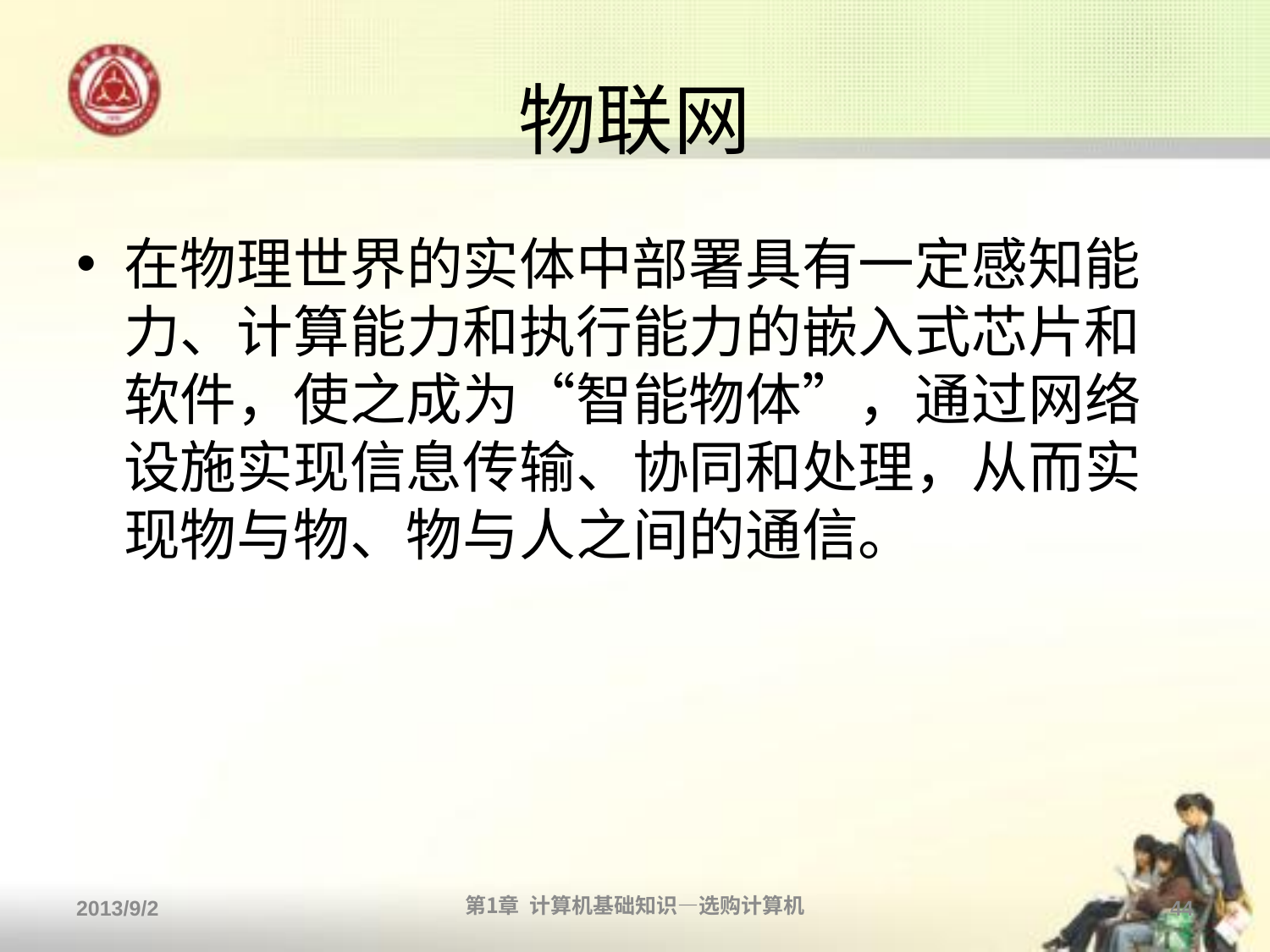

# 物联网
在物理世界的实体中部署具有一定感知能力、计算能力和执行能力的嵌入式芯片和软件，使之成为“智能物体”，通过网络设施实现信息传输、协同和处理，从而实现物与物、物与人之间的通信。
2013/9/2
第1章  计算机基础知识—选购计算机
44